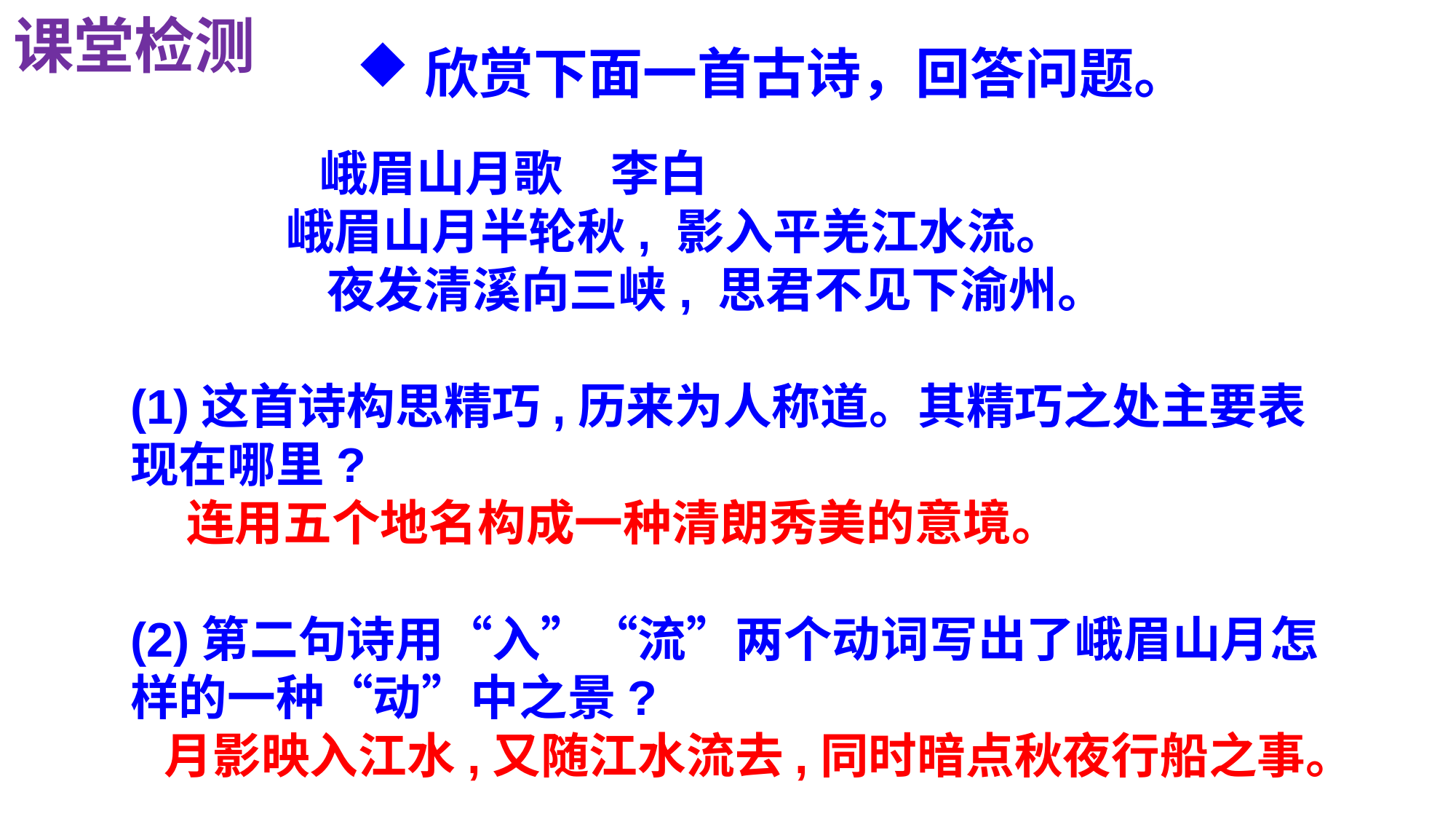

课堂检测
欣赏下面一首古诗，回答问题。
                峨眉山月歌　李白
             峨眉山月半轮秋, 影入平羌江水流。
　　         夜发清溪向三峡, 思君不见下渝州。

(1)这首诗构思精巧,历来为人称道。其精巧之处主要表现在哪里?
    连用五个地名构成一种清朗秀美的意境。

(2)第二句诗用“入”“流”两个动词写出了峨眉山月怎样的一种“动”中之景?
  月影映入江水,又随江水流去,同时暗点秋夜行船之事。